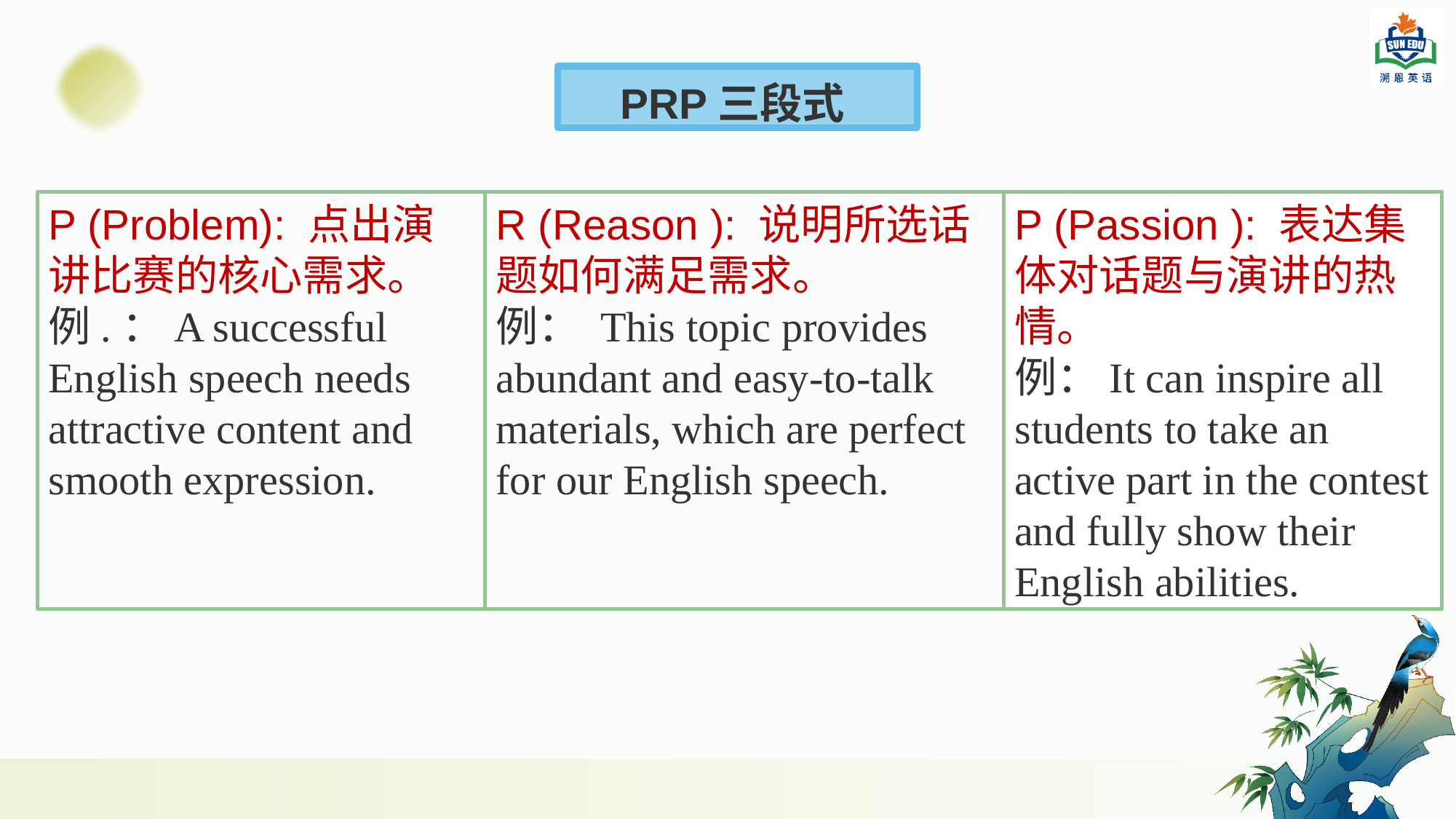

PRP三段式
P (Problem): 点出演讲比赛的核心需求。
例.：A successful English speech needs attractive content and smooth expression.
R (Reason ): 说明所选话题如何满足需求。
例： This topic provides abundant and easy-to-talk materials, which are perfect for our English speech.
P (Passion ): 表达集体对话题与演讲的热情。
例：It can inspire all students to take an active part in the contest and fully show their English abilities.